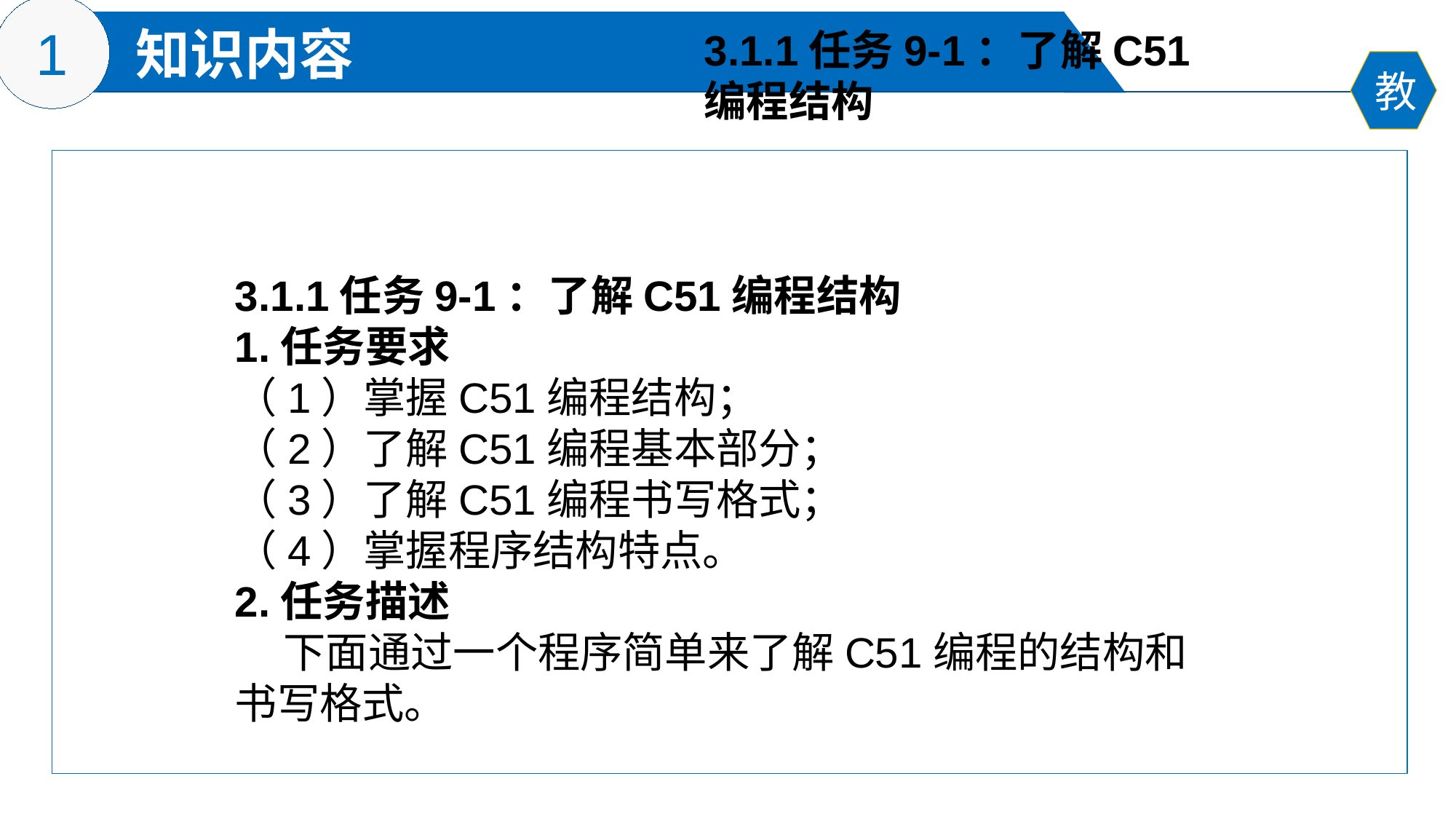

3.1.1任务9-1：了解C51
编程结构
3.1.1任务9-1：了解C51编程结构
1.任务要求
（1）掌握C51编程结构；
（2）了解C51编程基本部分；
（3）了解C51编程书写格式；
（4）掌握程序结构特点。
2.任务描述
    下面通过一个程序简单来了解C51编程的结构和书写格式。